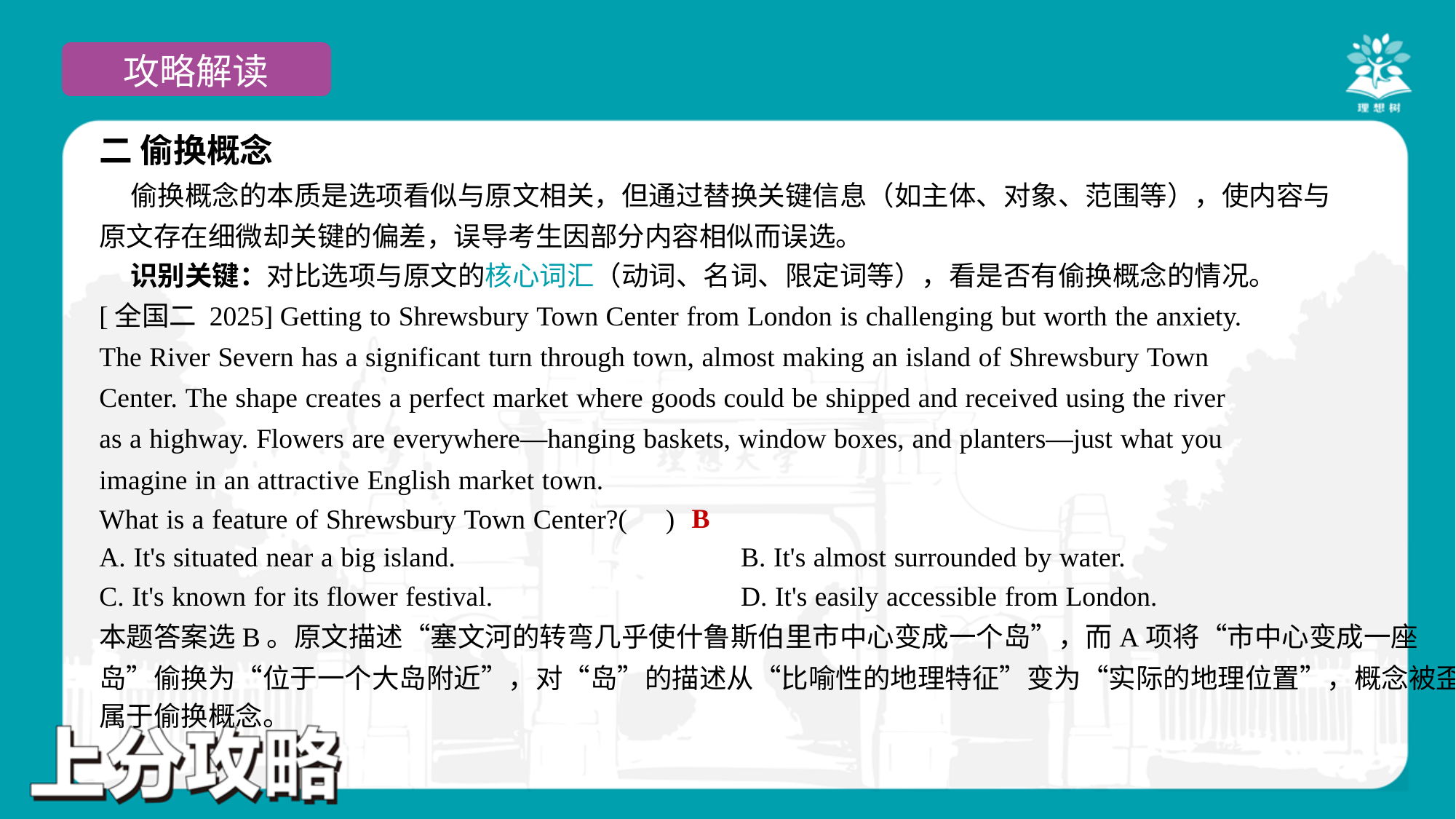

二 偷换概念
    偷换概念的本质是选项看似与原文相关，但通过替换关键信息（如主体、对象、范围等），使内容与
原文存在细微却关键的偏差，误导考生因部分内容相似而误选。
    识别关键：对比选项与原文的核心词汇（动词、名词、限定词等），看是否有偷换概念的情况。
[全国二 2025] Getting to Shrewsbury Town Center from London is challenging but worth the anxiety.
The River Severn has a significant turn through town, almost making an island of Shrewsbury Town
Center. The shape creates a perfect market where goods could be shipped and received using the river
as a highway. Flowers are everywhere—hanging baskets, window boxes, and planters—just what you
imagine in an attractive English market town.
What is a feature of Shrewsbury Town Center?(     )
B
A. It's situated near a big island.	B. It's almost surrounded by water.
C. It's known for its flower festival.	D. It's easily accessible from London.
本题答案选B。原文描述“塞文河的转弯几乎使什鲁斯伯里市中心变成一个岛”，而A项将“市中心变成一座
岛”偷换为“位于一个大岛附近”，对“岛”的描述从“比喻性的地理特征”变为“实际的地理位置”，概念被歪曲，
属于偷换概念。